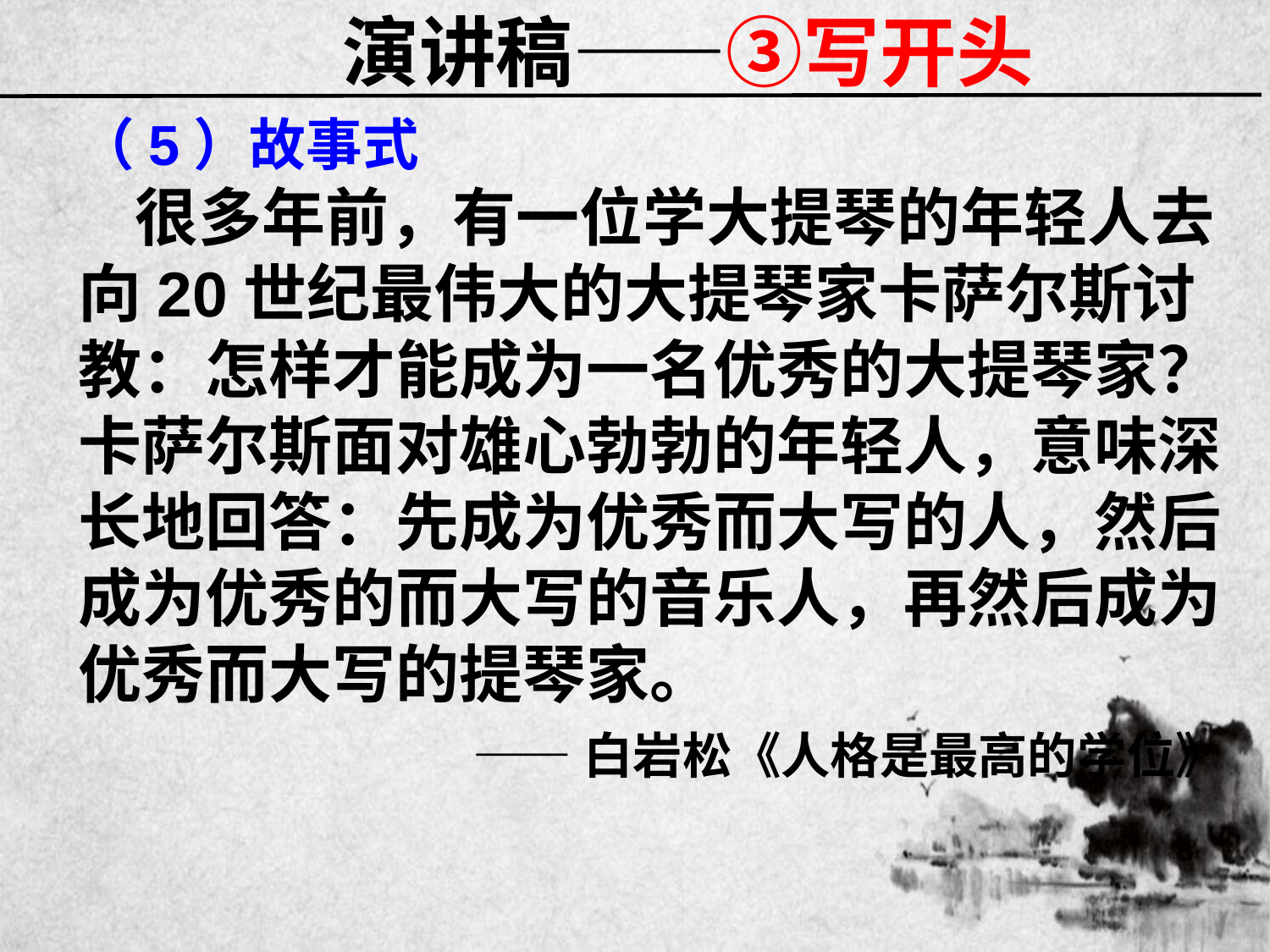

# 演讲稿——③写开头
（5）故事式
    很多年前，有一位学大提琴的年轻人去向20世纪最伟大的大提琴家卡萨尔斯讨教：怎样才能成为一名优秀的大提琴家？卡萨尔斯面对雄心勃勃的年轻人，意味深长地回答：先成为优秀而大写的人，然后成为优秀的而大写的音乐人，再然后成为优秀而大写的提琴家。
   ——白岩松《人格是最高的学位》